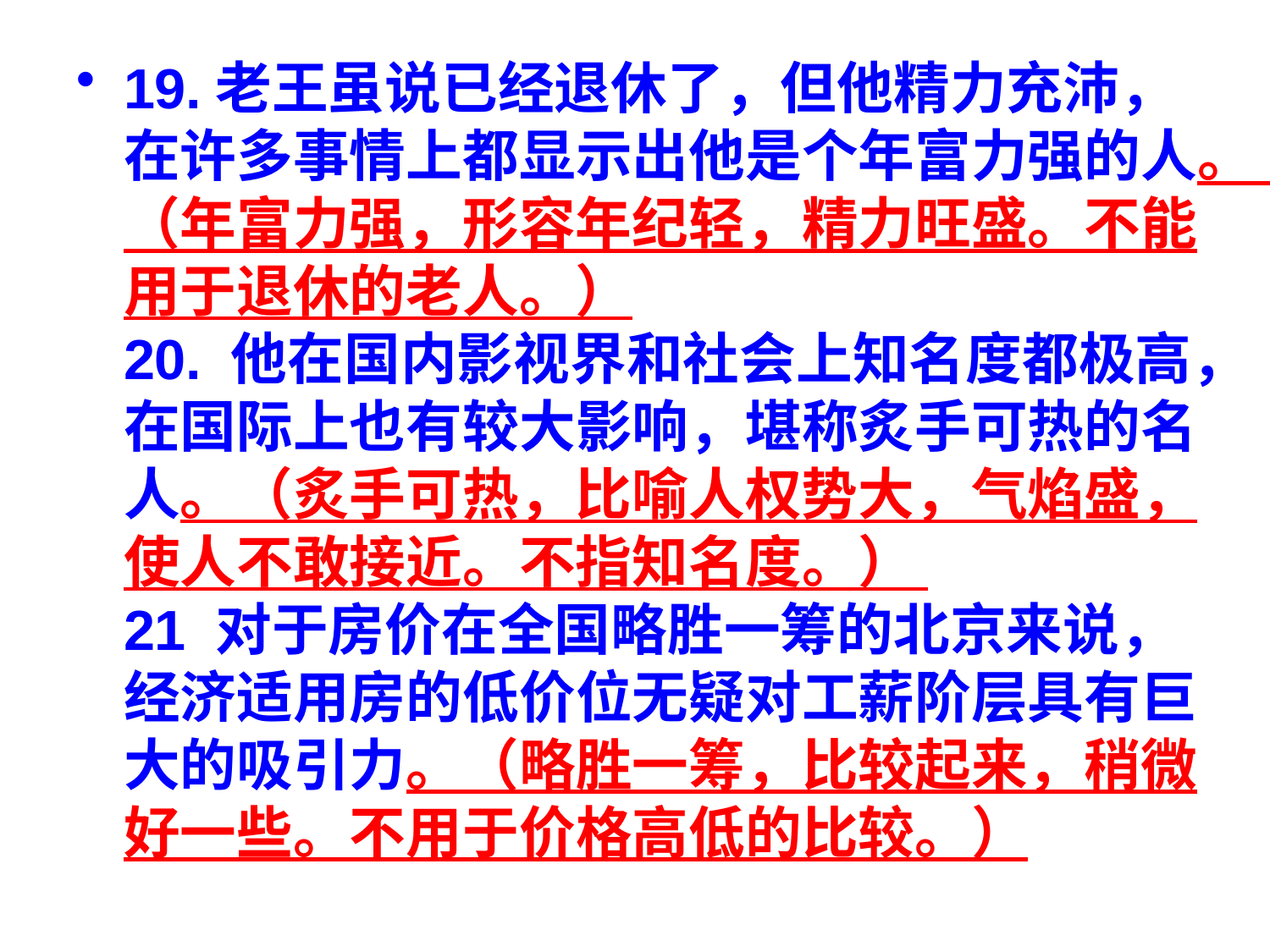

19.老王虽说已经退休了，但他精力充沛，在许多事情上都显示出他是个年富力强的人。（年富力强，形容年纪轻，精力旺盛。不能用于退休的老人。）
20. 他在国内影视界和社会上知名度都极高，在国际上也有较大影响，堪称炙手可热的名人。（炙手可热，比喻人权势大，气焰盛，使人不敢接近。不指知名度。） 
21 对于房价在全国略胜一筹的北京来说，经济适用房的低价位无疑对工薪阶层具有巨大的吸引力。（略胜一筹，比较起来，稍微好一些。不用于价格高低的比较。）